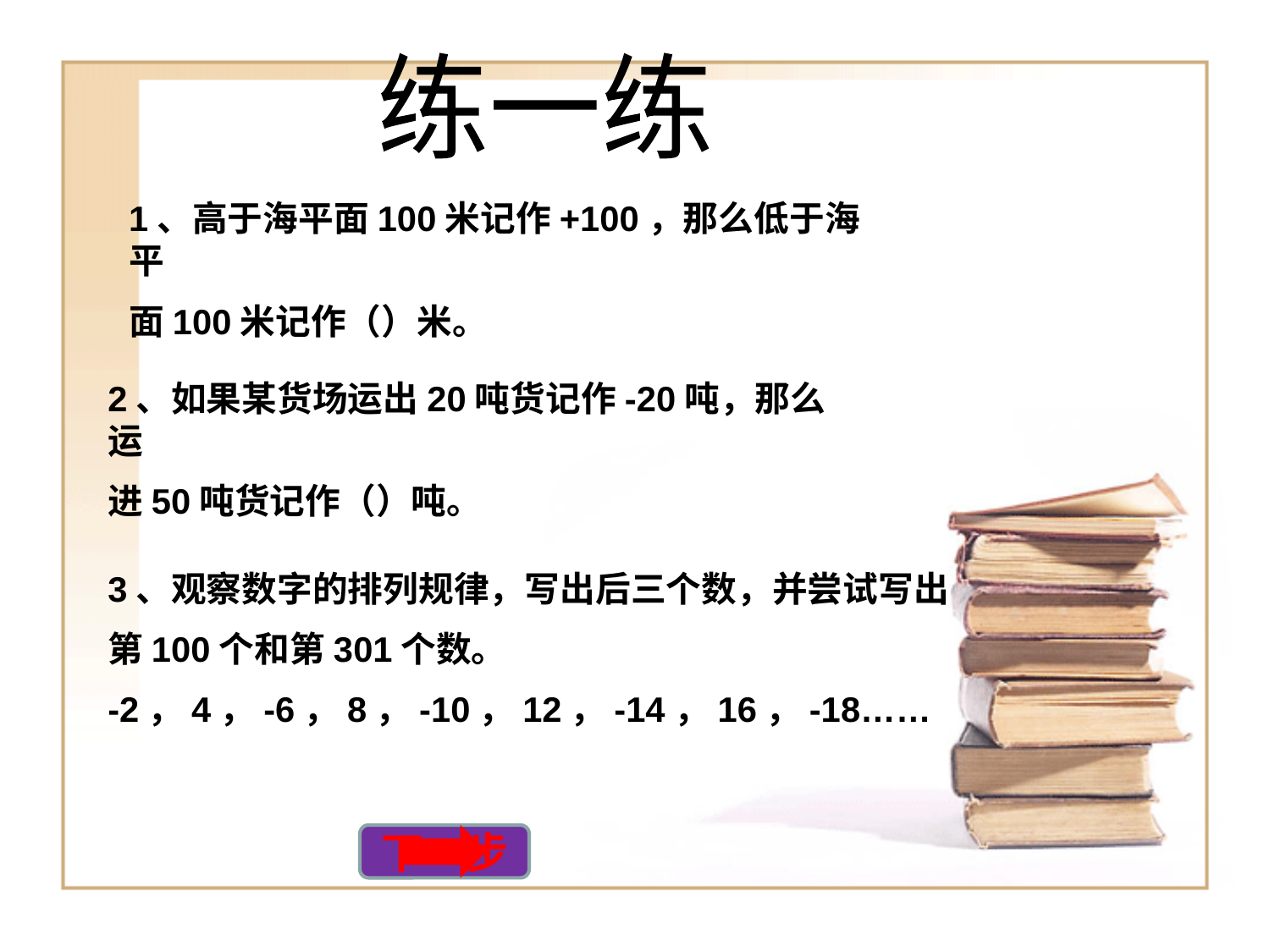

练一练
1、高于海平面100米记作+100，那么低于海平
面100米记作（）米。
2、如果某货场运出20吨货记作-20吨，那么运
进50吨货记作（）吨。
3、观察数字的排列规律，写出后三个数，并尝试写出
第100个和第301个数。
-2，4，-6，8，-10，12，-14，16，-18……
下一步